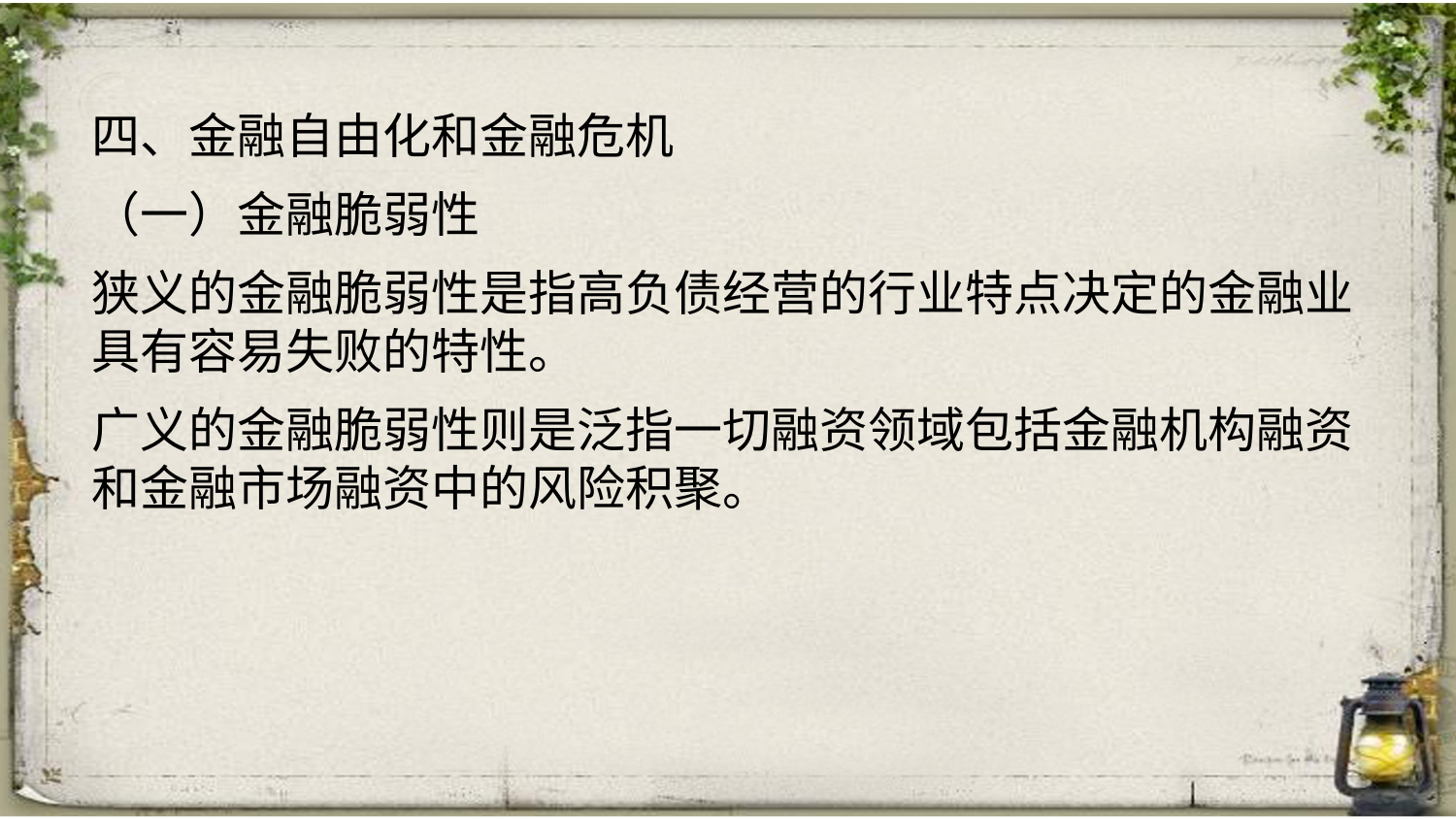

四、金融自由化和金融危机
（一）金融脆弱性
狭义的金融脆弱性是指高负债经营的行业特点决定的金融业具有容易失败的特性。
广义的金融脆弱性则是泛指一切融资领域包括金融机构融资和金融市场融资中的风险积聚。